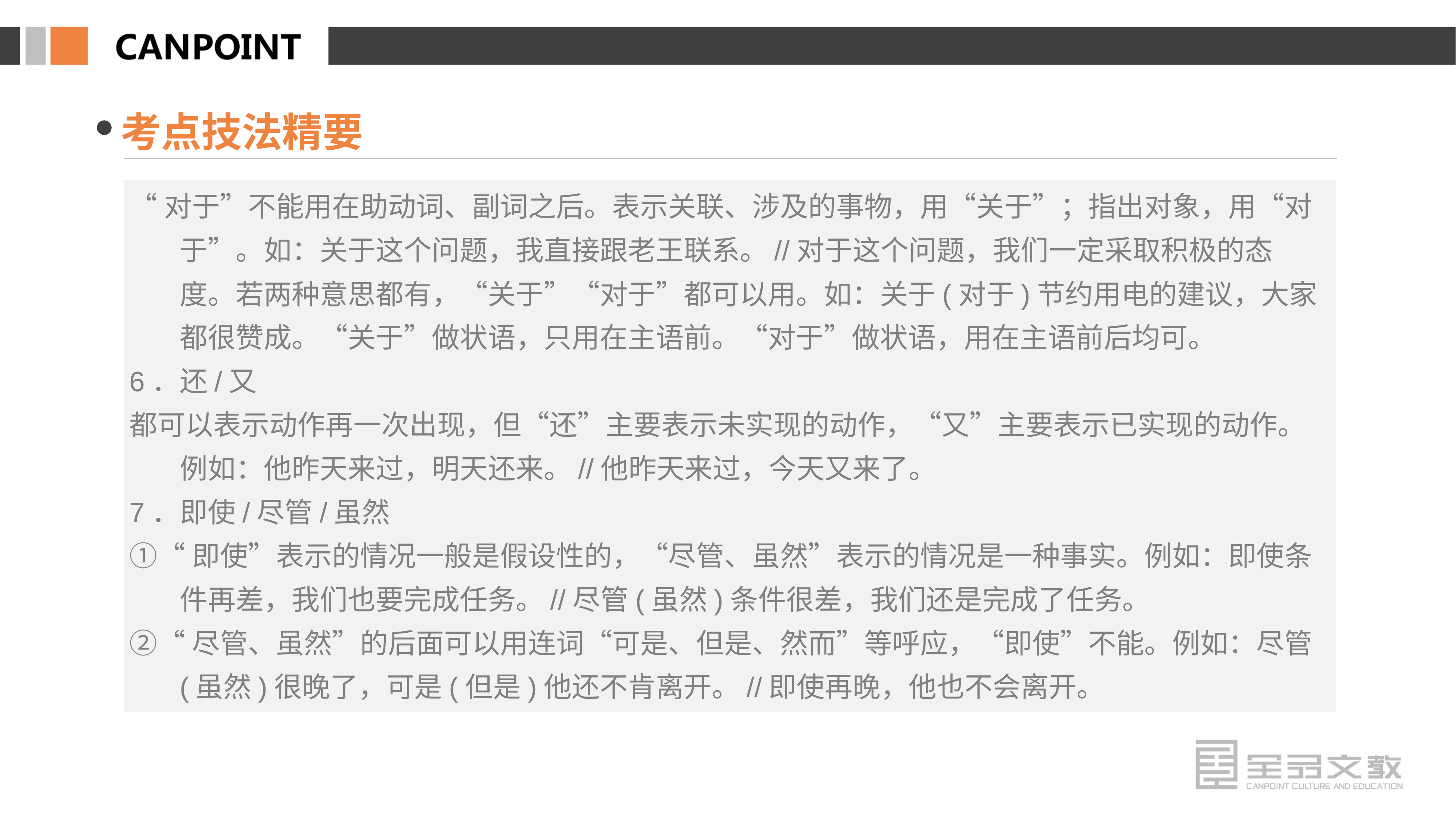

考点技法精要

“对于”不能用在助动词、副词之后。表示关联、涉及的事物，用“关于”；指出对象，用“对于”。如：关于这个问题，我直接跟老王联系。//对于这个问题，我们一定采取积极的态度。若两种意思都有，“关于”“对于”都可以用。如：关于(对于)节约用电的建议，大家都很赞成。“关于”做状语，只用在主语前。“对于”做状语，用在主语前后均可。
6．还/又
都可以表示动作再一次出现，但“还”主要表示未实现的动作，“又”主要表示已实现的动作。例如：他昨天来过，明天还来。//他昨天来过，今天又来了。
7．即使/尽管/虽然
①“即使”表示的情况一般是假设性的，“尽管、虽然”表示的情况是一种事实。例如：即使条件再差，我们也要完成任务。//尽管(虽然)条件很差，我们还是完成了任务。
②“尽管、虽然”的后面可以用连词“可是、但是、然而”等呼应，“即使”不能。例如：尽管(虽然)很晚了，可是(但是)他还不肯离开。//即使再晚，他也不会离开。